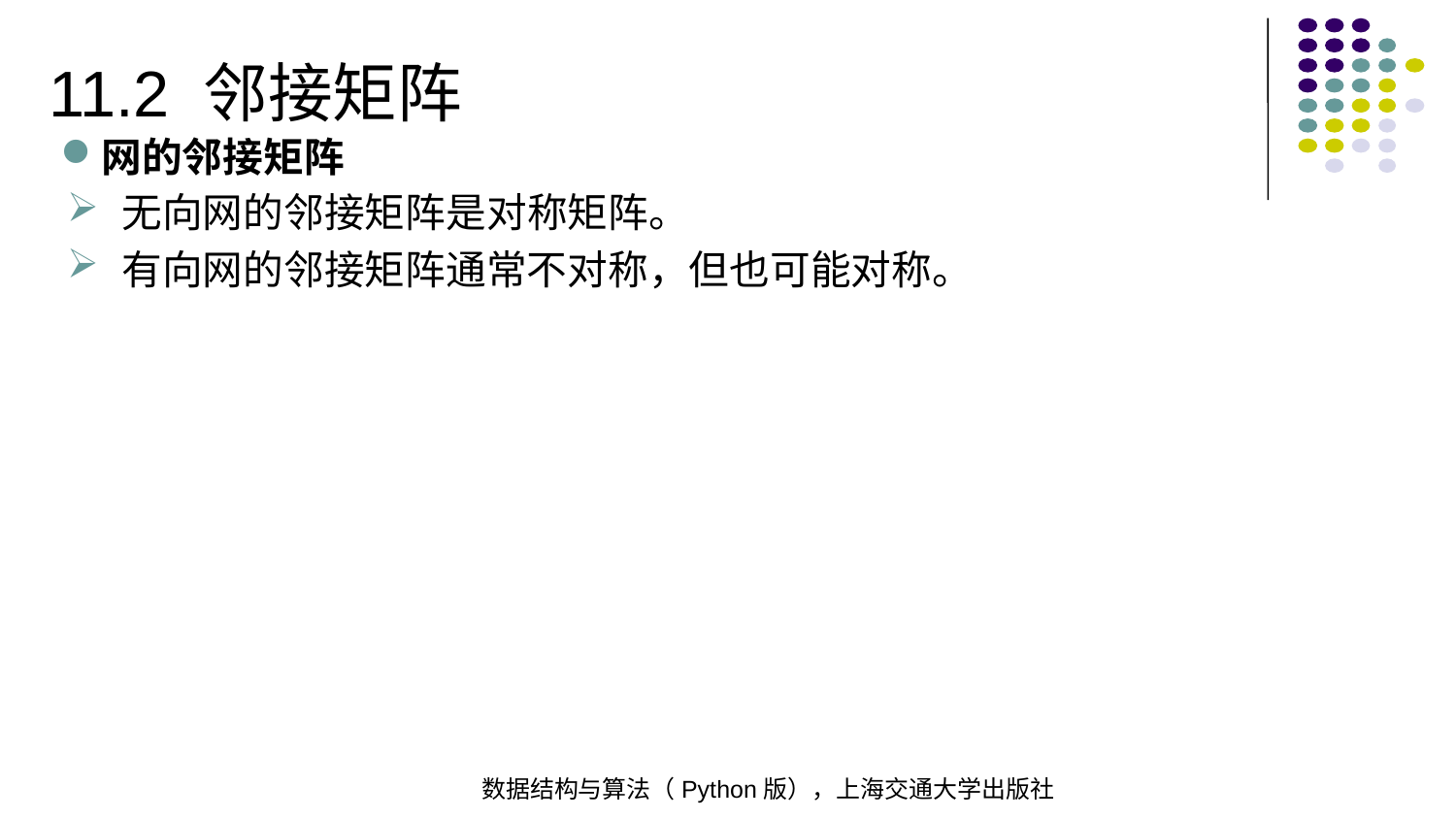

11.2 邻接矩阵
网的邻接矩阵
无向网的邻接矩阵是对称矩阵。
有向网的邻接矩阵通常不对称，但也可能对称。